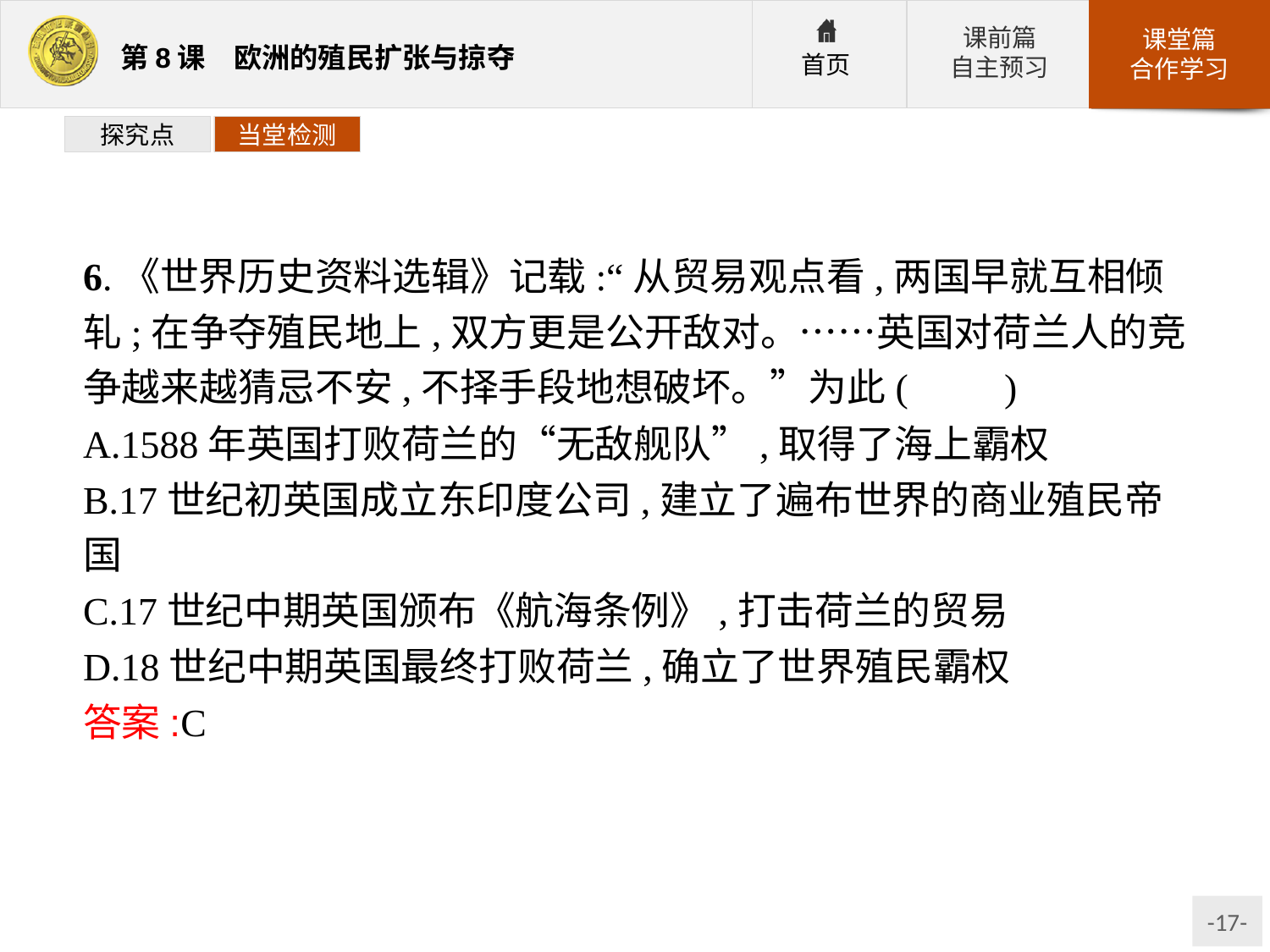

探究点
当堂检测
6.《世界历史资料选辑》记载:“从贸易观点看,两国早就互相倾轧;在争夺殖民地上,双方更是公开敌对。……英国对荷兰人的竞争越来越猜忌不安,不择手段地想破坏。”为此(　　)
A.1588年英国打败荷兰的“无敌舰队”,取得了海上霸权
B.17世纪初英国成立东印度公司,建立了遍布世界的商业殖民帝国
C.17世纪中期英国颁布《航海条例》,打击荷兰的贸易
D.18世纪中期英国最终打败荷兰,确立了世界殖民霸权
答案:C